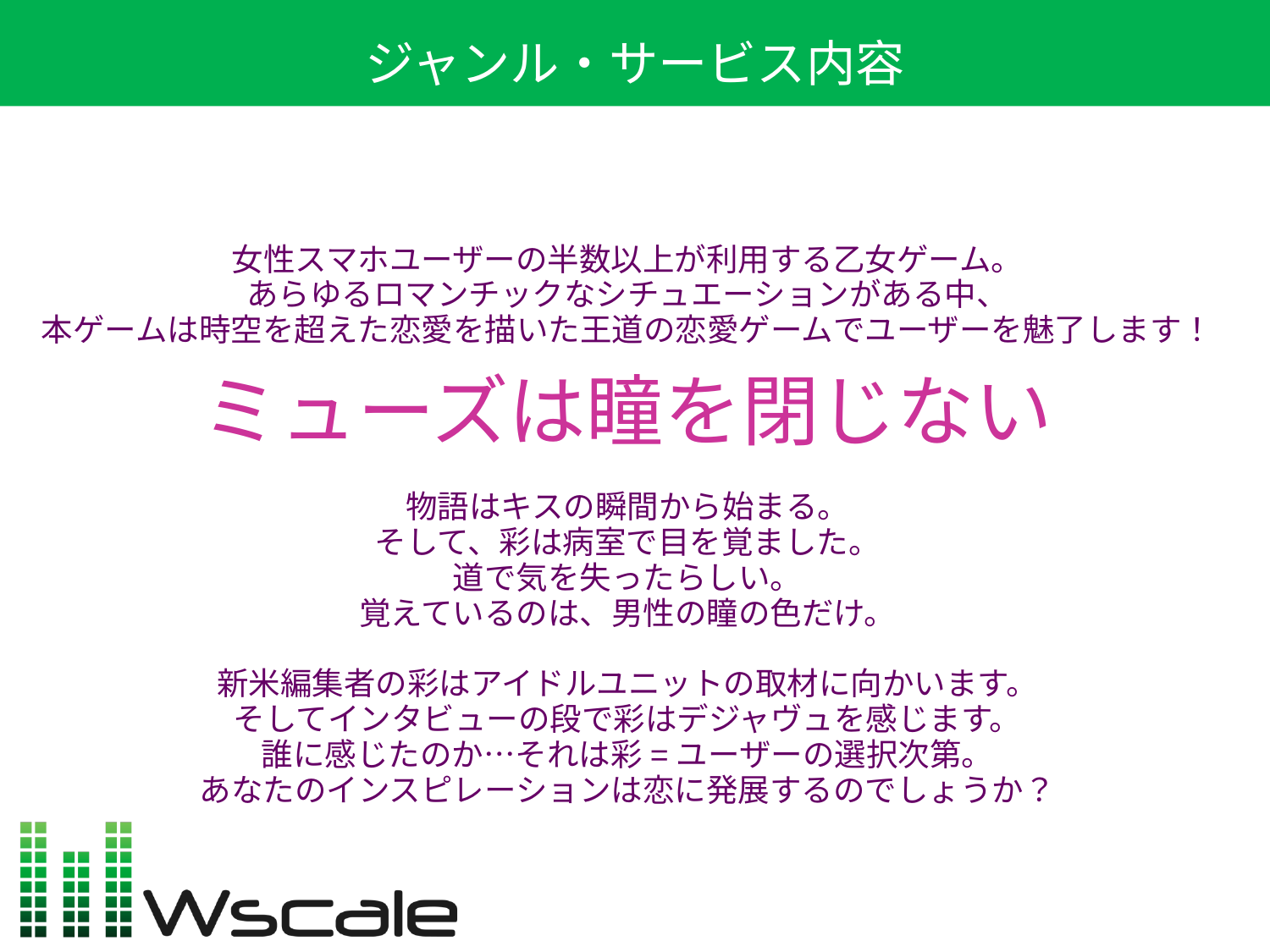

ジャンル・サービス内容

女性スマホユーザーの半数以上が利用する乙女ゲーム。
あらゆるロマンチックなシチュエーションがある中、
本ゲームは時空を超えた恋愛を描いた王道の恋愛ゲームでユーザーを魅了します！

物語はキスの瞬間から始まる。
そして、彩は病室で目を覚ました。
道で気を失ったらしい。
覚えているのは、男性の瞳の色だけ。

新米編集者の彩はアイドルユニットの取材に向かいます。
そしてインタビューの段で彩はデジャヴュを感じます。
誰に感じたのか…それは彩=ユーザーの選択次第。
あなたのインスピレーションは恋に発展するのでしょうか？

ミューズは瞳を閉じない